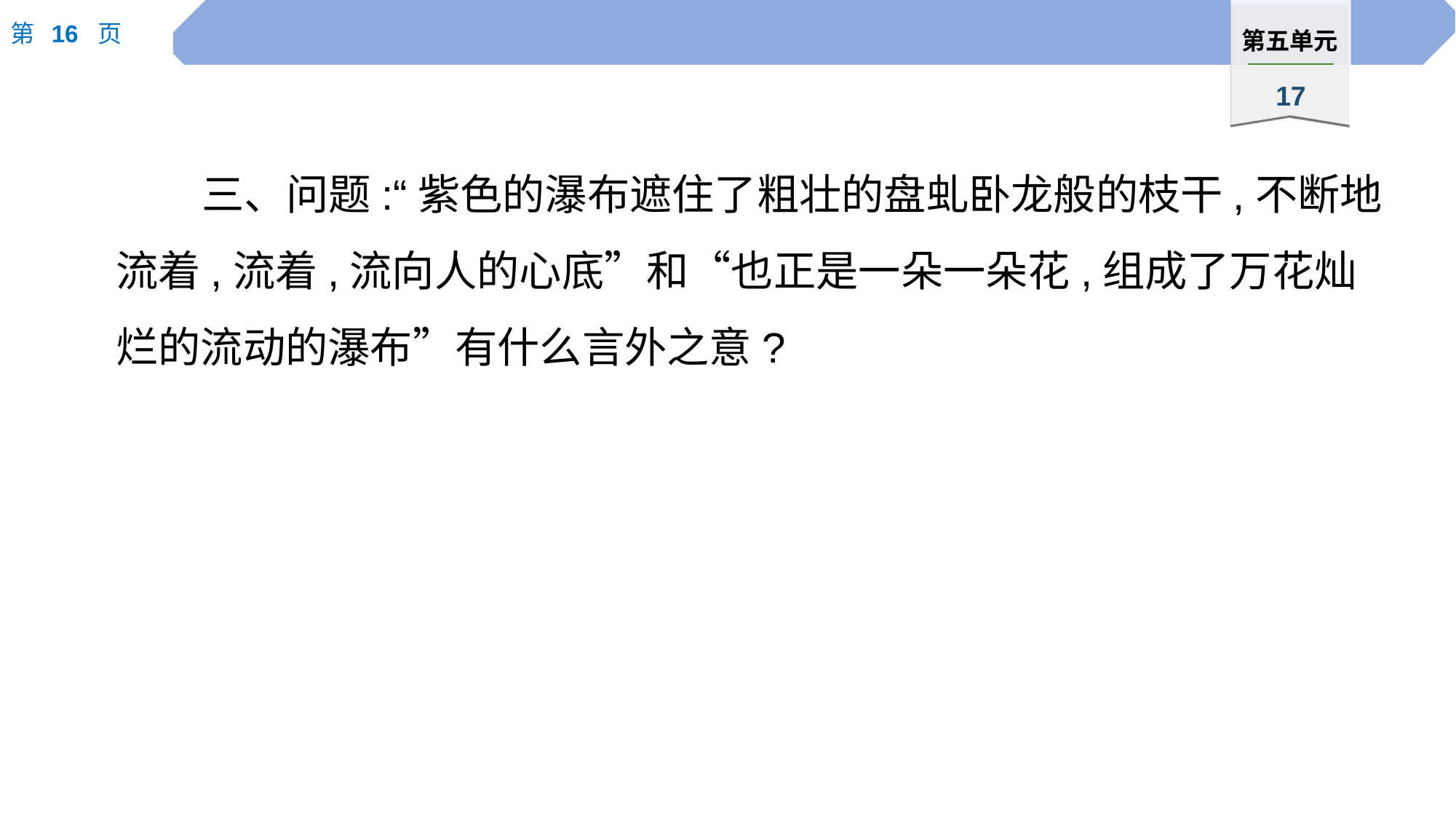

三、问题:“紫色的瀑布遮住了粗壮的盘虬卧龙般的枝干,不断地流着,流着,流向人的心底”和“也正是一朵一朵花,组成了万花灿烂的流动的瀑布”有什么言外之意?